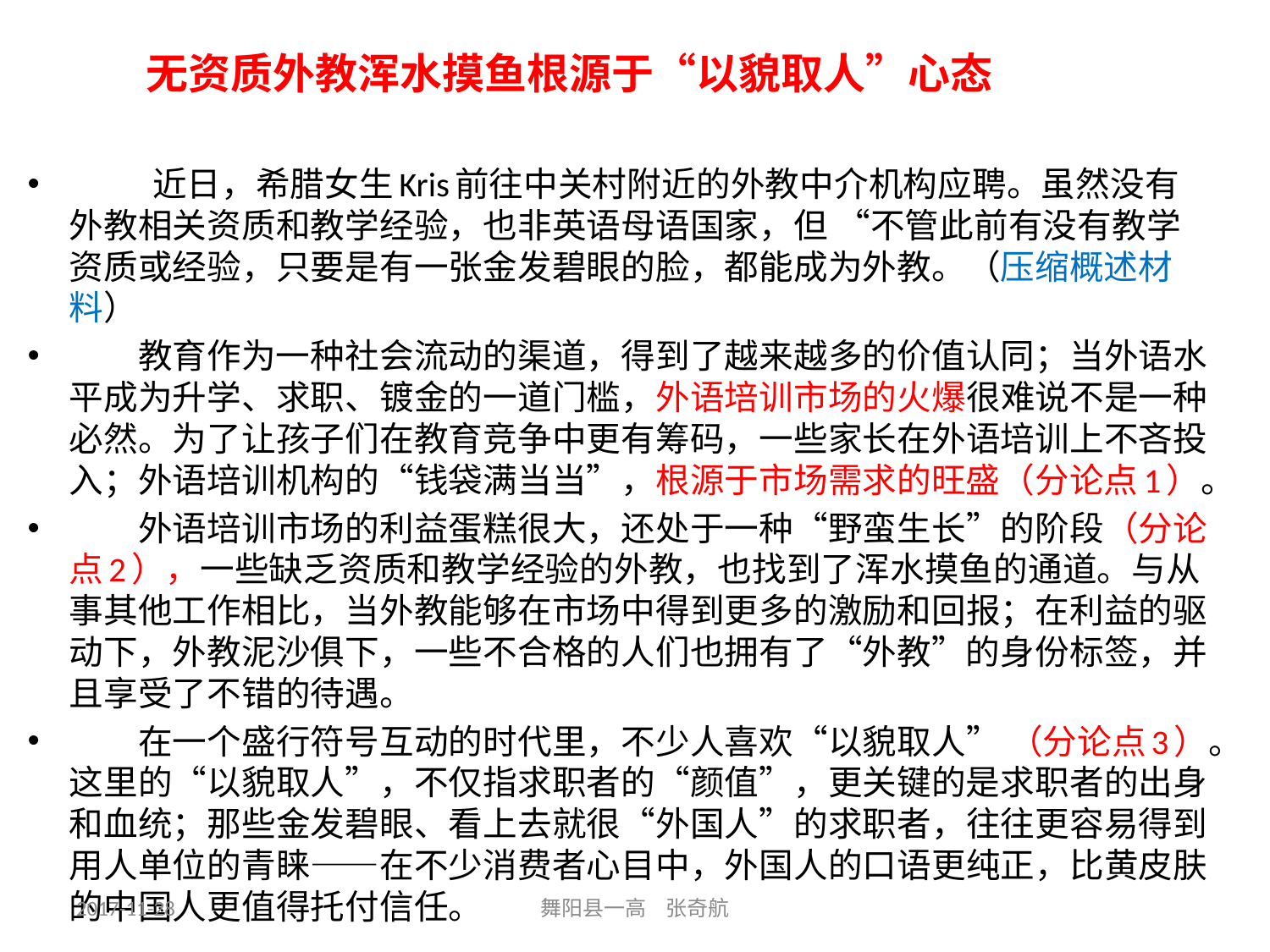

# 无资质外教浑水摸鱼根源于“以貌取人”心态
          近日，希腊女生Kris前往中关村附近的外教中介机构应聘。虽然没有外教相关资质和教学经验，也非英语母语国家，但 “不管此前有没有教学资质或经验，只要是有一张金发碧眼的脸，都能成为外教。（压缩概述材料）
　　教育作为一种社会流动的渠道，得到了越来越多的价值认同；当外语水平成为升学、求职、镀金的一道门槛，外语培训市场的火爆很难说不是一种必然。为了让孩子们在教育竞争中更有筹码，一些家长在外语培训上不吝投入；外语培训机构的“钱袋满当当”，根源于市场需求的旺盛（分论点1）。
　　外语培训市场的利益蛋糕很大，还处于一种“野蛮生长”的阶段（分论点2），一些缺乏资质和教学经验的外教，也找到了浑水摸鱼的通道。与从事其他工作相比，当外教能够在市场中得到更多的激励和回报；在利益的驱动下，外教泥沙俱下，一些不合格的人们也拥有了“外教”的身份标签，并且享受了不错的待遇。
　　在一个盛行符号互动的时代里，不少人喜欢“以貌取人” （分论点3）。这里的“以貌取人”，不仅指求职者的“颜值”，更关键的是求职者的出身和血统；那些金发碧眼、看上去就很“外国人”的求职者，往往更容易得到用人单位的青睐——在不少消费者心目中，外国人的口语更纯正，比黄皮肤的中国人更值得托付信任。
2017-11-28
舞阳县一高   张奇航